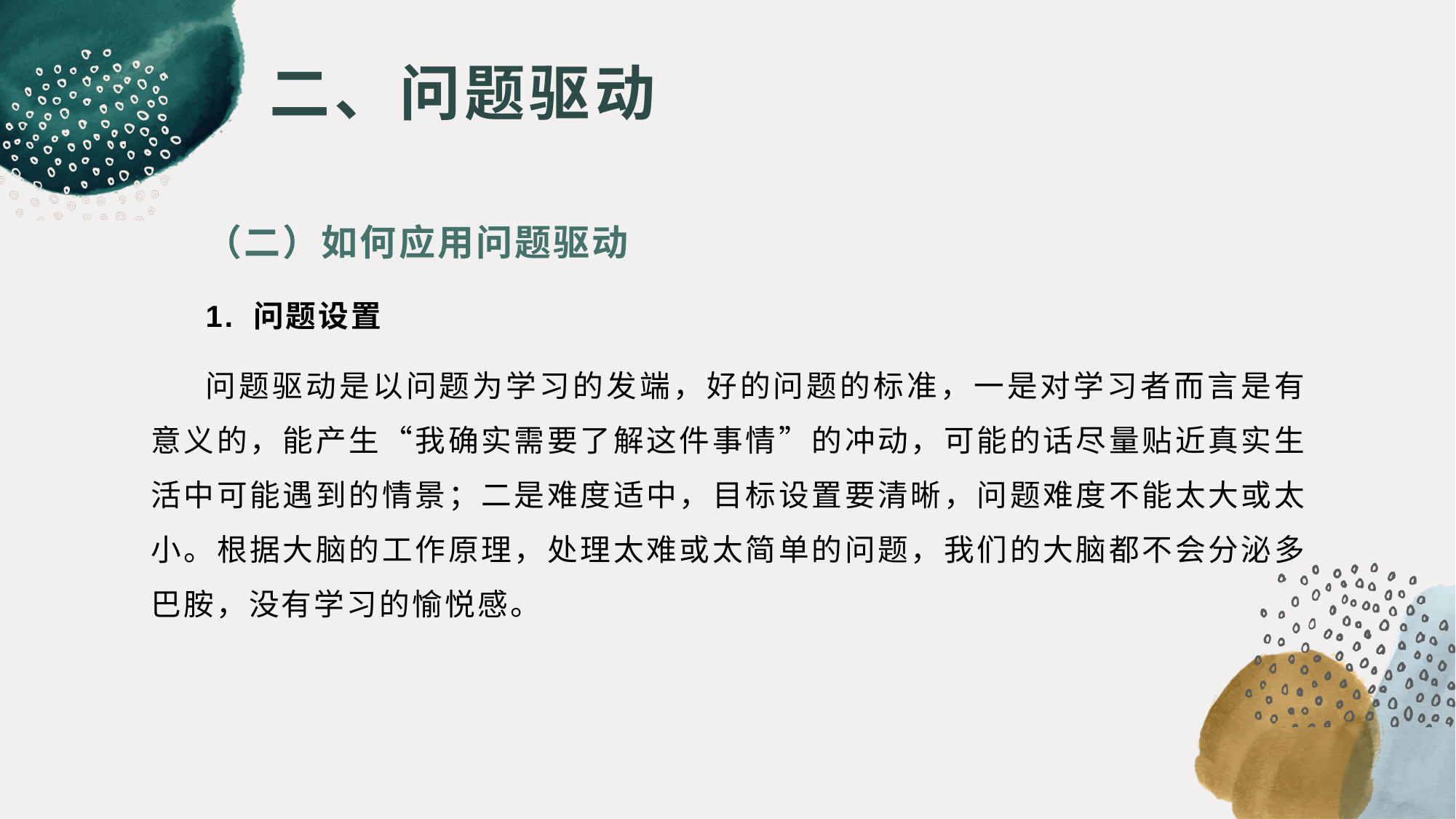

# 二、问题驱动
（二）如何应用问题驱动
1. 问题设置
问题驱动是以问题为学习的发端，好的问题的标准，一是对学习者而言是有意义的，能产生“我确实需要了解这件事情”的冲动，可能的话尽量贴近真实生活中可能遇到的情景；二是难度适中，目标设置要清晰，问题难度不能太大或太小。根据大脑的工作原理，处理太难或太简单的问题，我们的大脑都不会分泌多巴胺，没有学习的愉悦感。